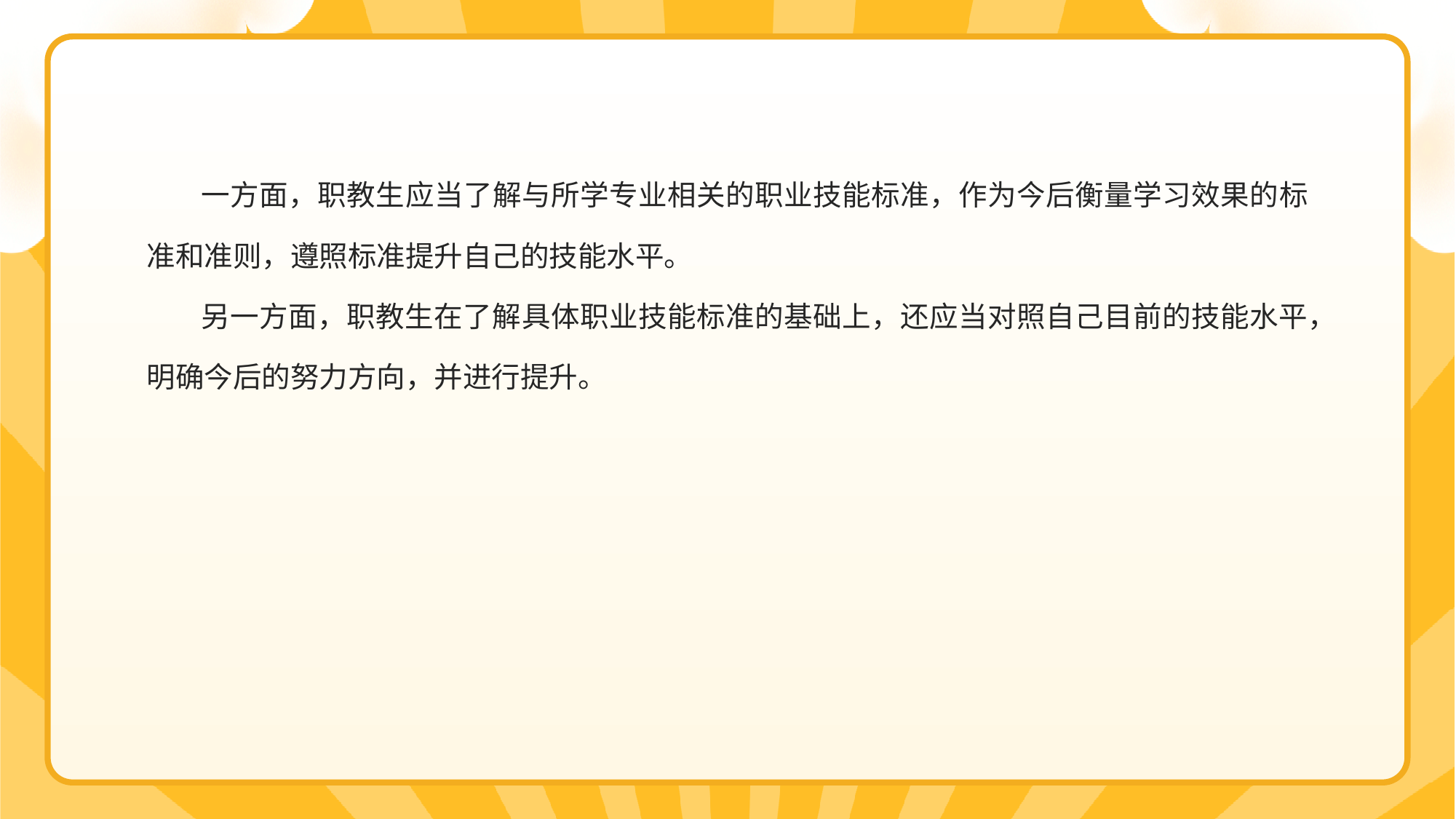

一方面，职教生应当了解与所学专业相关的职业技能标准，作为今后衡量学习效果的标准和准则，遵照标准提升自己的技能水平。
另一方面，职教生在了解具体职业技能标准的基础上，还应当对照自己目前的技能水平，明确今后的努力方向，并进行提升。